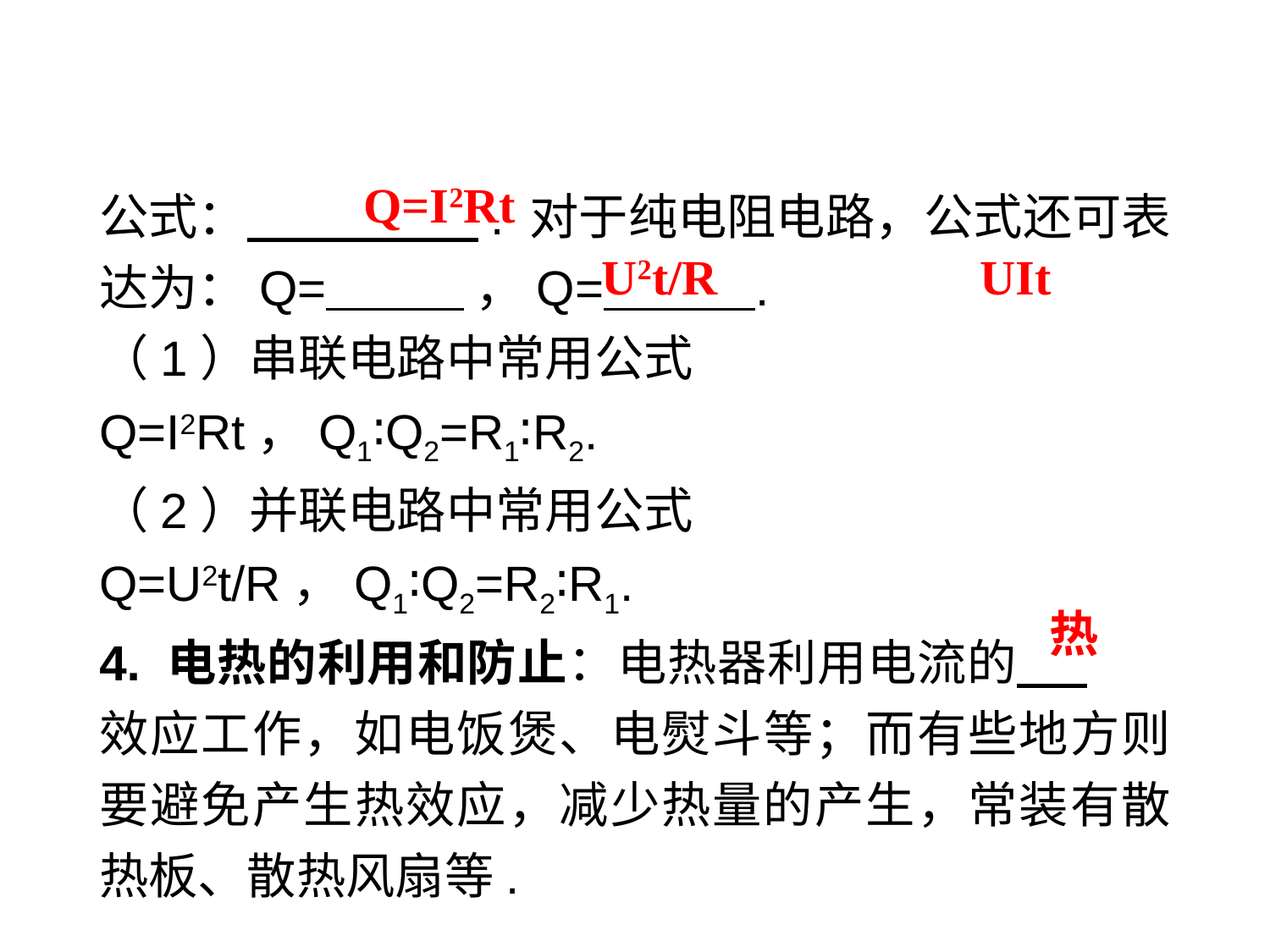

公式：                     . 对于纯电阻电路，公式还可表达为：Q=          ，Q=           .
（1）串联电路中常用公式
Q=I2Rt，Q1∶Q2=R1∶R2.
（2）并联电路中常用公式
Q=U2t/R，Q1∶Q2=R2∶R1.
4. 电热的利用和防止：电热器利用电流的      .     效应工作，如电饭煲、电熨斗等；而有些地方则要避免产生热效应，减少热量的产生，常装有散热板、散热风扇等.
Q=I2Rt
U2t/R
UIt
热